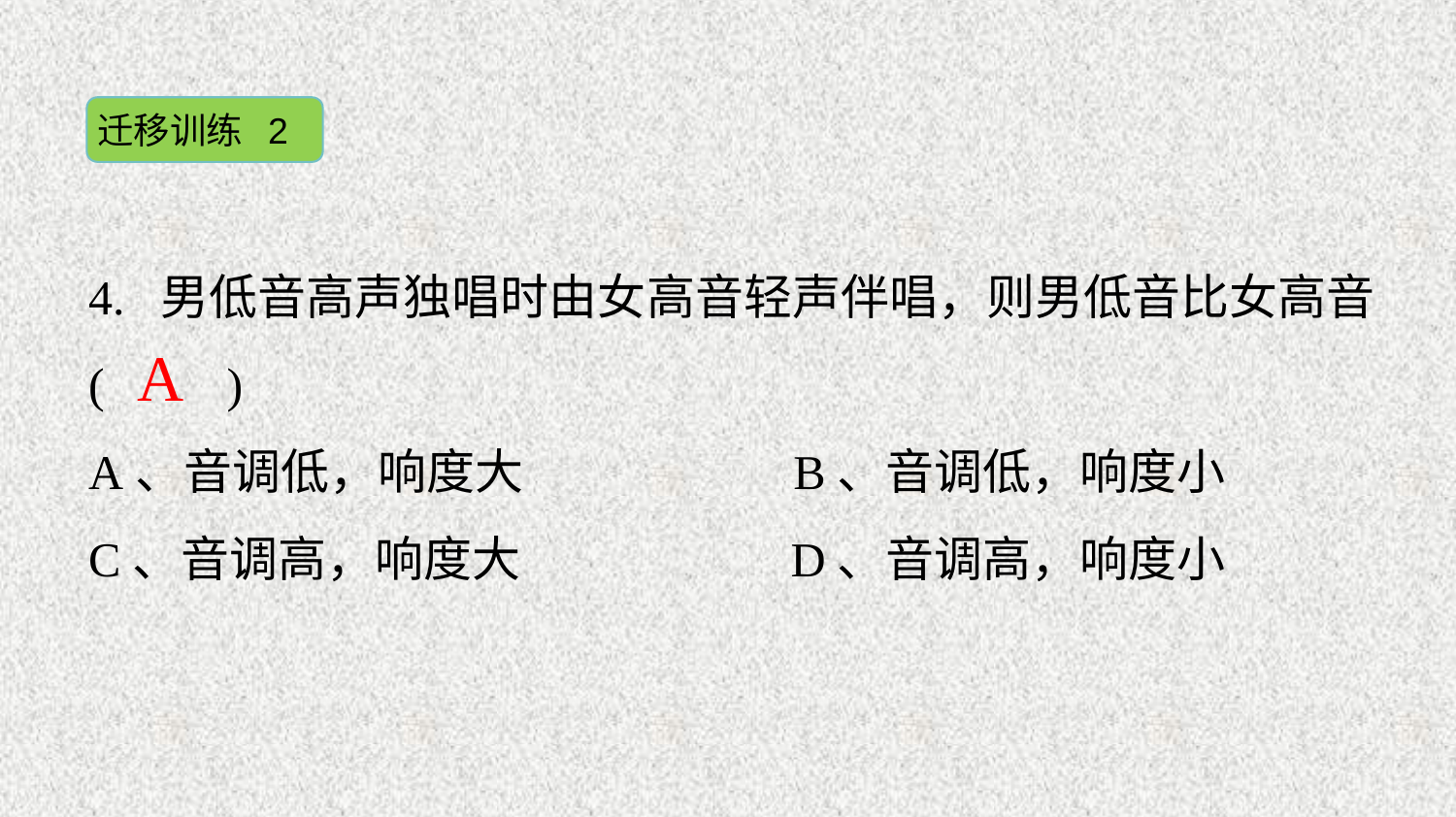

迁移训练  2
4.  男低音高声独唱时由女高音轻声伴唱，则男低音比女高音(   　 )
A、音调低，响度大                   B、音调低，响度小
C、音调高，响度大                   D、音调高，响度小
A